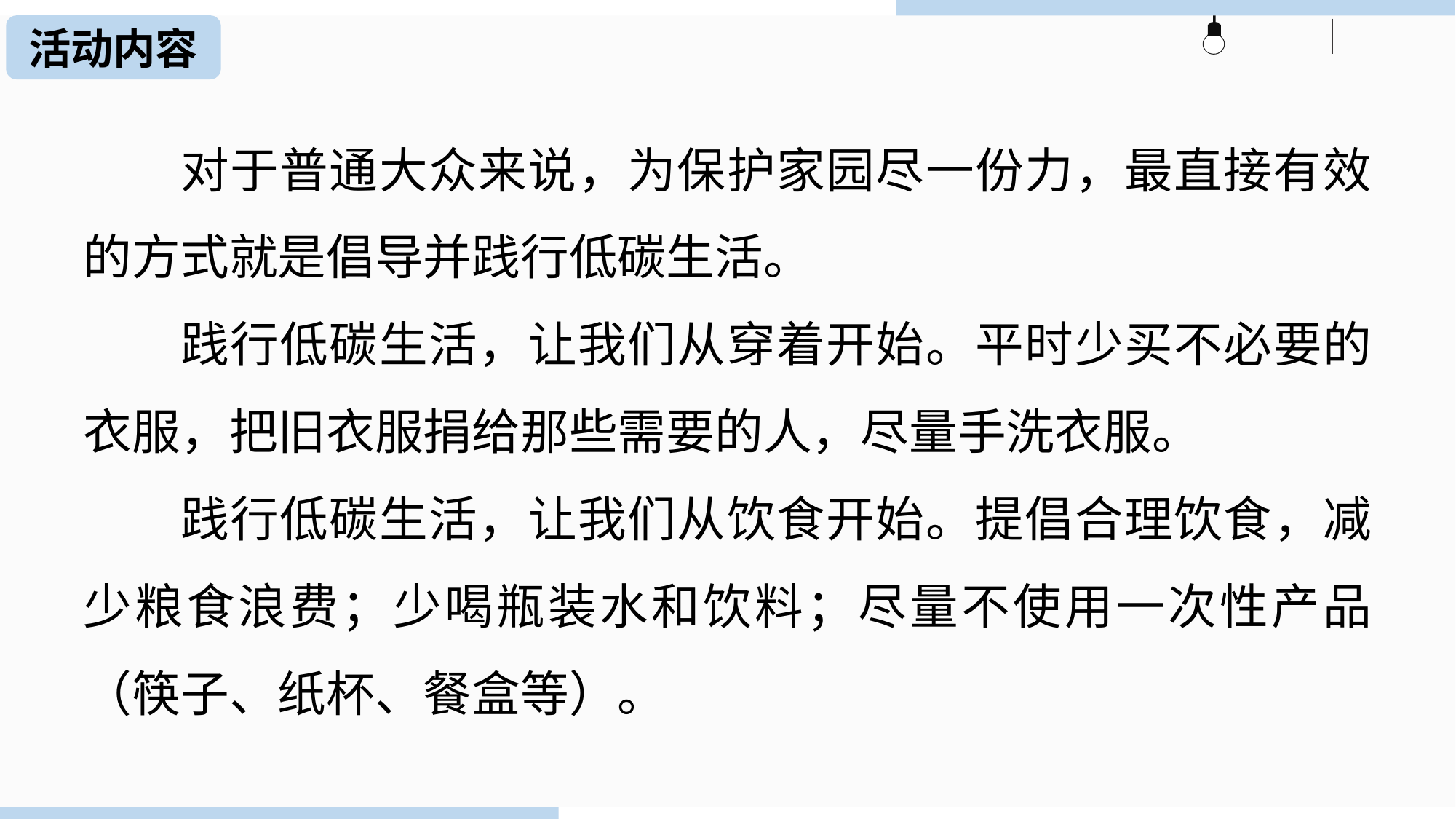

活动内容
       对于普通大众来说，为保护家园尽一份力，最直接有效的方式就是倡导并践行低碳生活。
       践行低碳生活，让我们从穿着开始。平时少买不必要的衣服，把旧衣服捐给那些需要的人，尽量手洗衣服。
       践行低碳生活，让我们从饮食开始。提倡合理饮食，减少粮食浪费；少喝瓶装水和饮料；尽量不使用一次性产品（筷子、纸杯、餐盒等）。